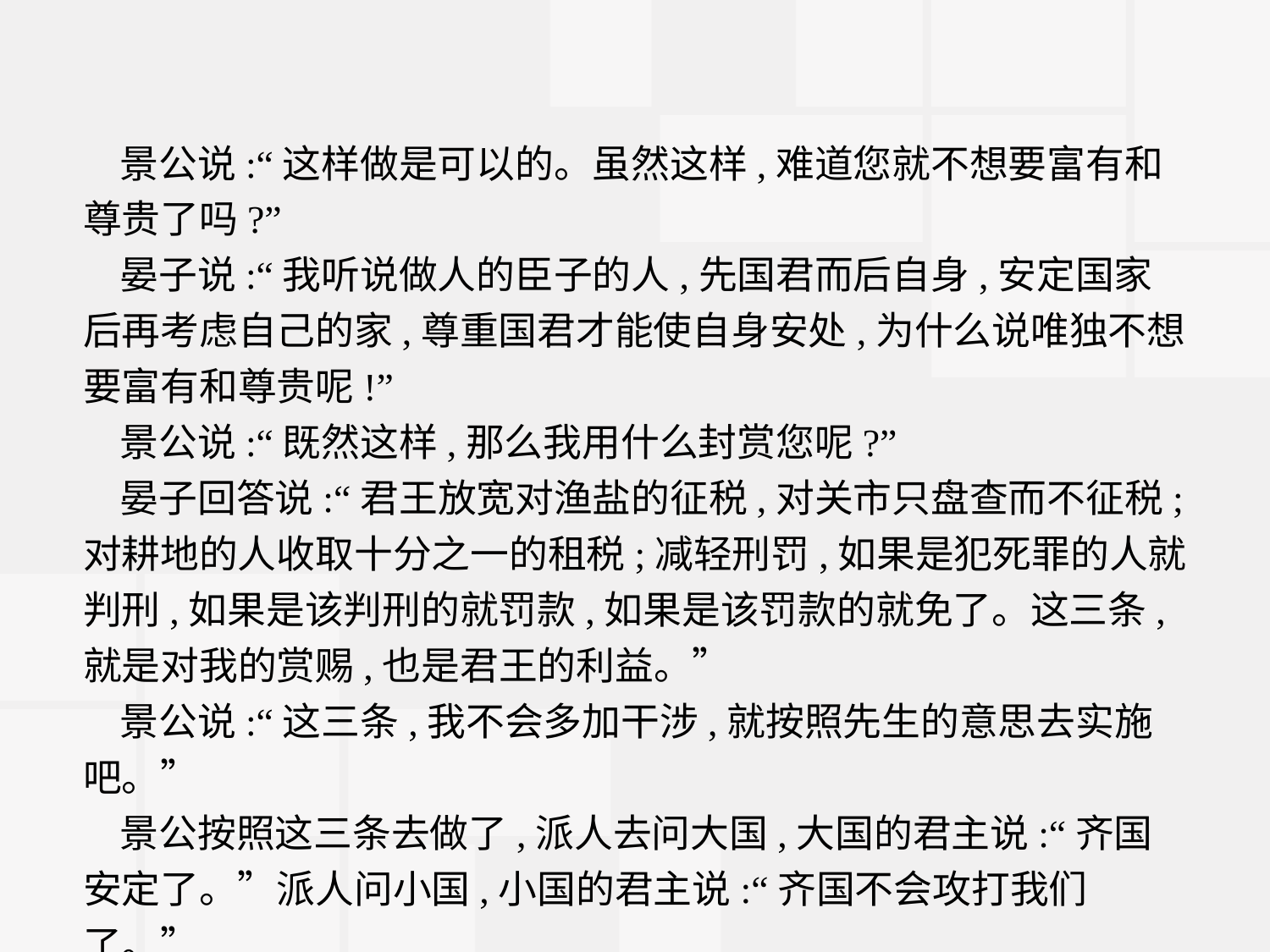

景公说:“这样做是可以的。虽然这样,难道您就不想要富有和尊贵了吗?”
晏子说:“我听说做人的臣子的人,先国君而后自身,安定国家后再考虑自己的家,尊重国君才能使自身安处,为什么说唯独不想要富有和尊贵呢!”
景公说:“既然这样,那么我用什么封赏您呢?”
晏子回答说:“君王放宽对渔盐的征税,对关市只盘查而不征税;对耕地的人收取十分之一的租税;减轻刑罚,如果是犯死罪的人就判刑,如果是该判刑的就罚款,如果是该罚款的就免了。这三条,就是对我的赏赐,也是君王的利益。”
景公说:“这三条,我不会多加干涉,就按照先生的意思去实施吧。”
景公按照这三条去做了,派人去问大国,大国的君主说:“齐国安定了。”派人问小国,小国的君主说:“齐国不会攻打我们了。”